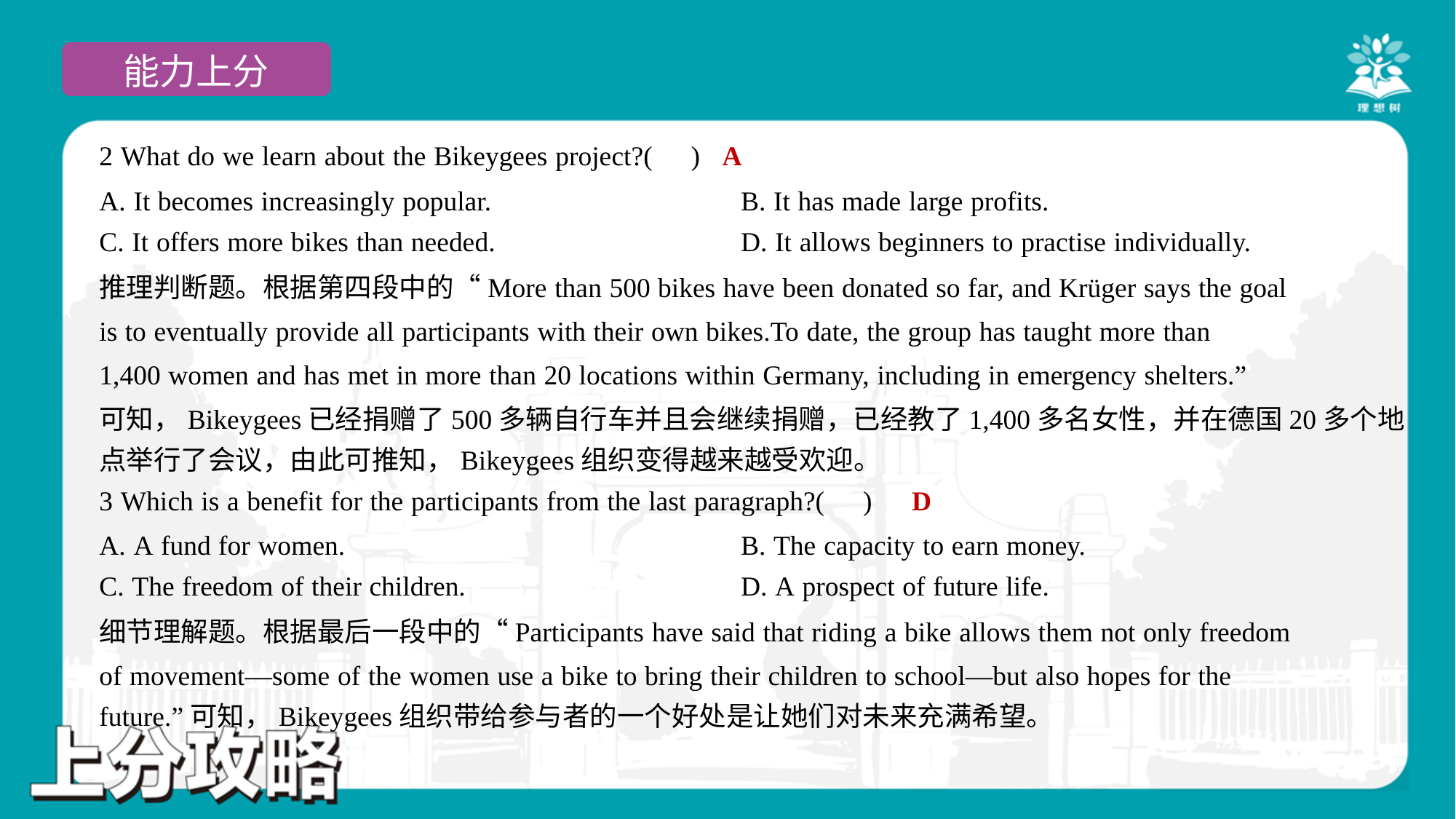

A
2 What do we learn about the Bikeygees project?(     )
A. It becomes increasingly popular.	B. It has made large profits.
C. It offers more bikes than needed.	D. It allows beginners to practise individually.
推理判断题。根据第四段中的“More than 500 bikes have been donated so far, and Krüger says the goal
is to eventually provide all participants with their own bikes.To date, the group has taught more than
1,400 women and has met in more than 20 locations within Germany, including in emergency shelters.”
可知，Bikeygees已经捐赠了500多辆自行车并且会继续捐赠，已经教了1,400多名女性，并在德国20多个地
点举行了会议，由此可推知，Bikeygees组织变得越来越受欢迎。
D
3 Which is a benefit for the participants from the last paragraph?(     )
A. A fund for women.	B. The capacity to earn money.
C. The freedom of their children.	D. A prospect of future life.
细节理解题。根据最后一段中的“Participants have said that riding a bike allows them not only freedom
of movement—some of the women use a bike to bring their children to school—but also hopes for the
future.”可知，Bikeygees组织带给参与者的一个好处是让她们对未来充满希望。